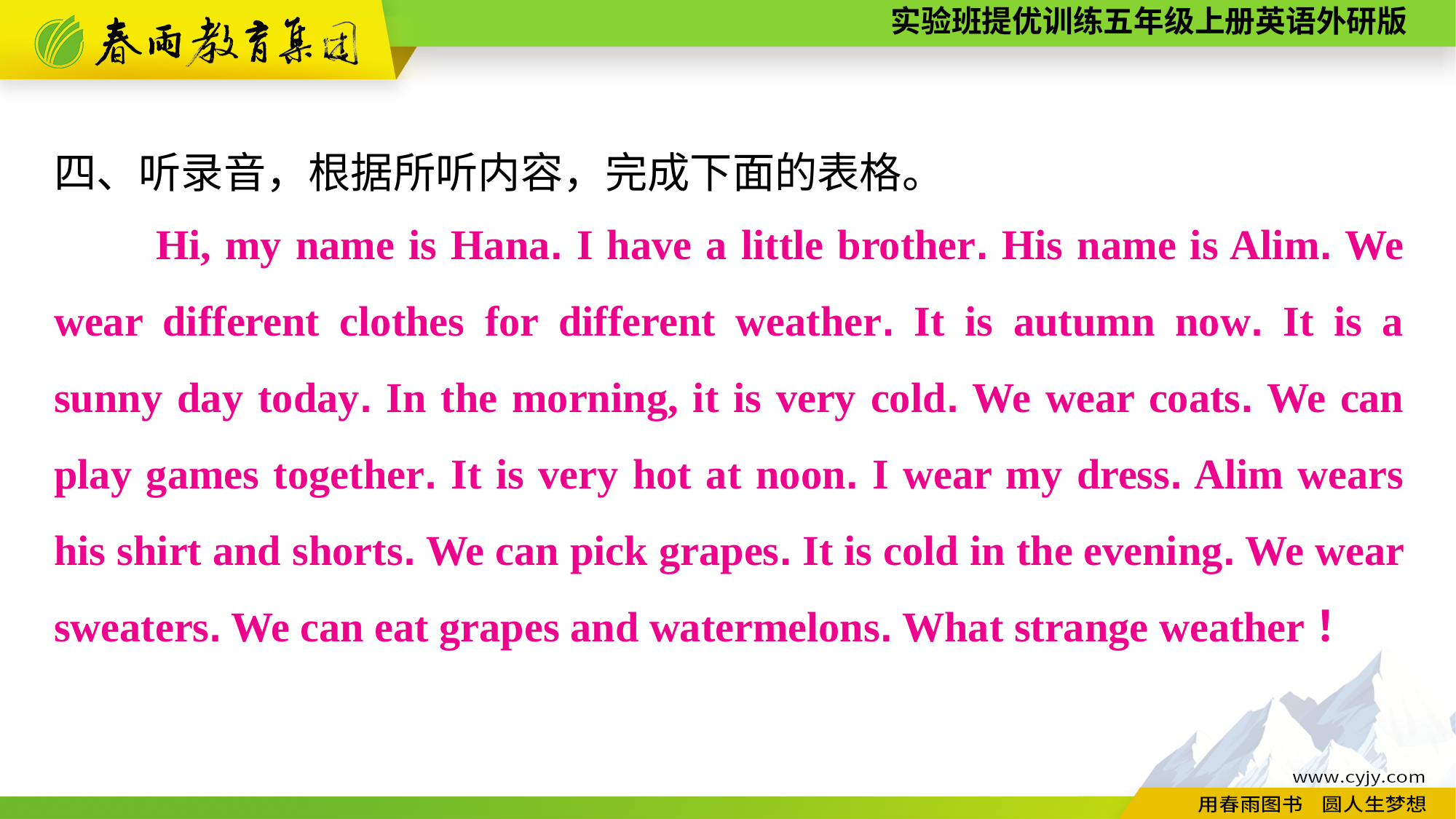

四、听录音，根据所听内容，完成下面的表格。
　　Hi, my name is Hana. I have a little brother. His name is Alim. We wear different clothes for different weather. It is autumn now. It is a sunny day today. In the morning, it is very cold. We wear coats. We can play games together. It is very hot at noon. I wear my dress. Alim wears his shirt and shorts. We can pick grapes. It is cold in the evening. We wear sweaters. We can eat grapes and watermelons. What strange weather！